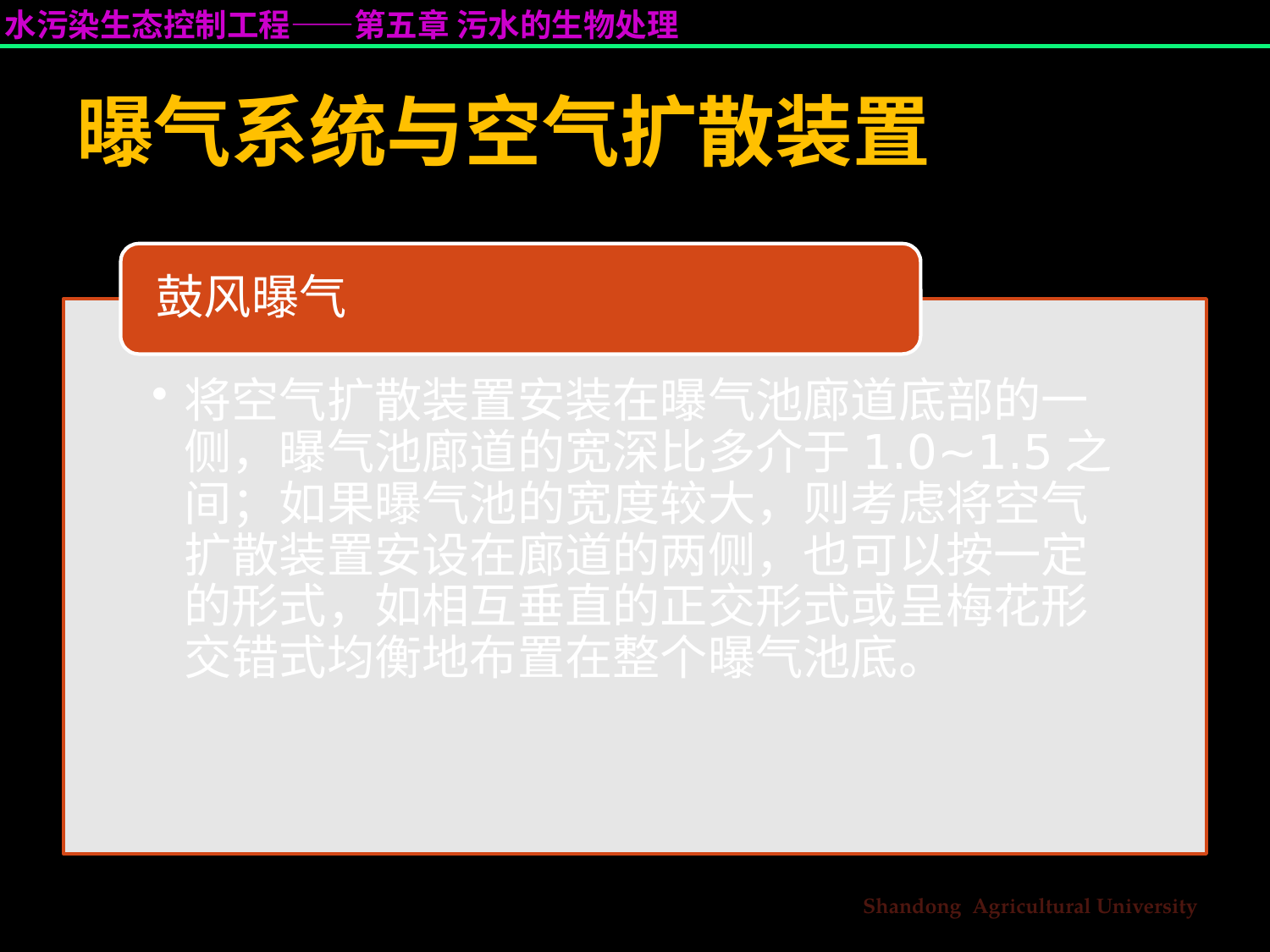

# 曝气系统与空气扩散装置
将空气扩散装置安装在曝气池廊道底部的一侧，曝气池廊道的宽深比多介于1.0~1.5之间；如果曝气池的宽度较大，则考虑将空气扩散装置安设在廊道的两侧，也可以按一定的形式，如相互垂直的正交形式或呈梅花形交错式均衡地布置在整个曝气池底。
鼓风曝气